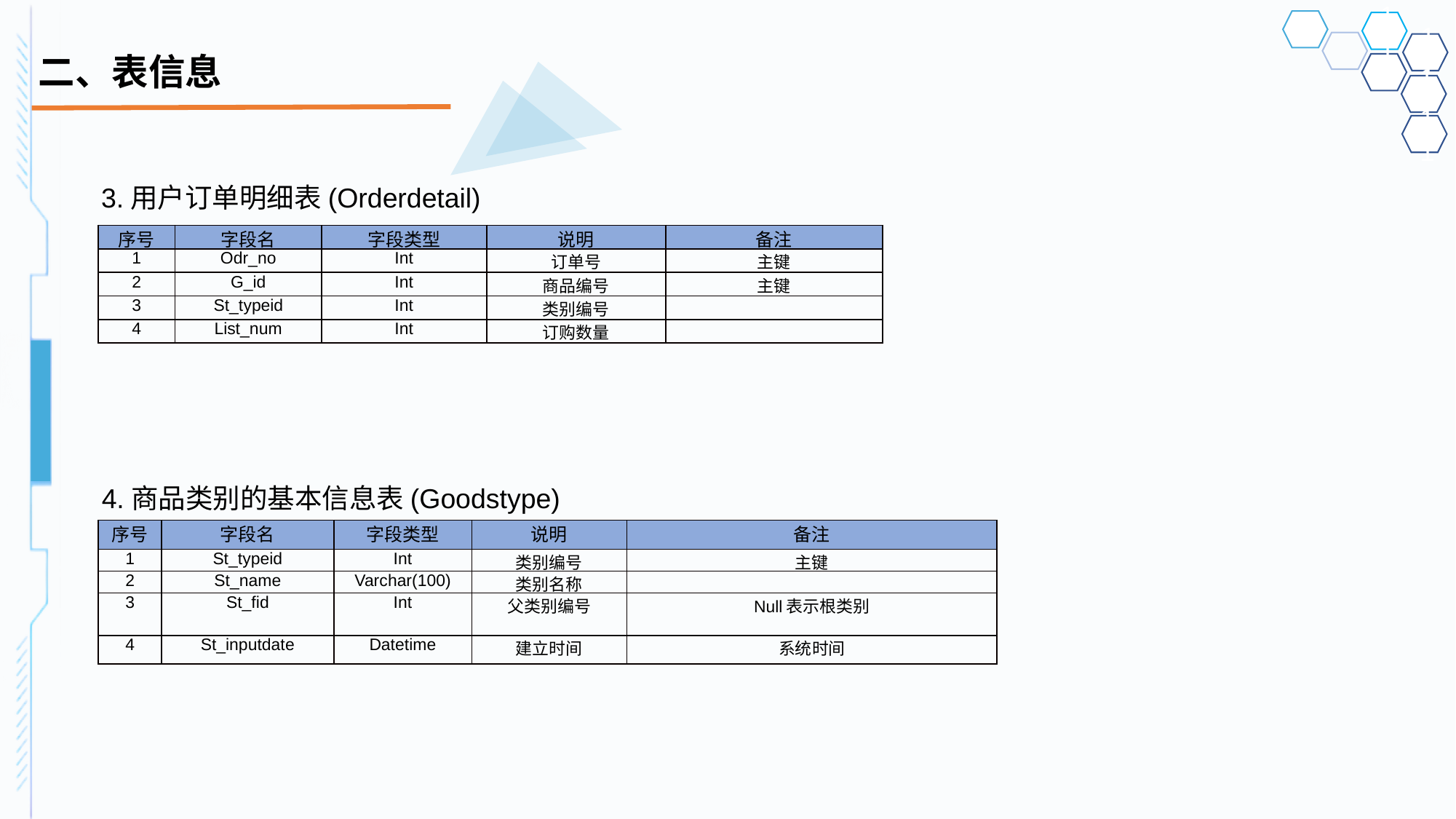

# 二、表信息

3.用户订单明细表(Orderdetail)
| 序号 | 字段名 | 字段类型 | 说明 | 备注 |
| --- | --- | --- | --- | --- |
| 1 | Odr\_no | Int | 订单号 | 主键 |
| 2 | G\_id | Int | 商品编号 | 主键 |
| 3 | St\_typeid | Int | 类别编号 |  |
| 4 | List\_num | Int | 订购数量 |  |
4.商品类别的基本信息表(Goodstype)
| 序号 | 字段名 | 字段类型 | 说明 | 备注 |
| --- | --- | --- | --- | --- |
| 1 | St\_typeid | Int | 类别编号 | 主键 |
| 2 | St\_name | Varchar(100) | 类别名称 |  |
| 3 | St\_fid | Int | 父类别编号 | Null表示根类别 |
| 4 | St\_inputdate | Datetime | 建立时间 | 系统时间 |